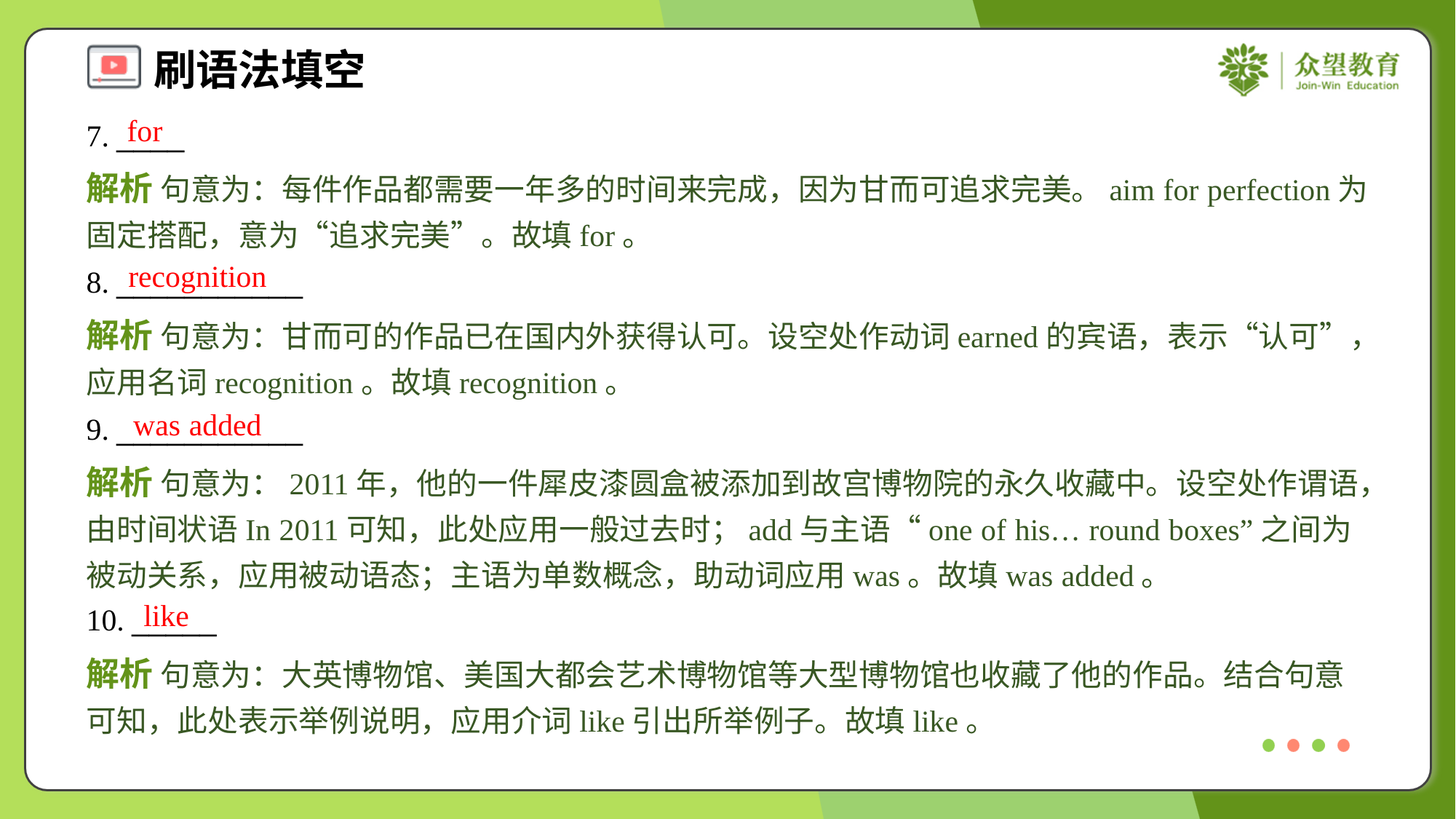

for
7. ____
解析 句意为：每件作品都需要一年多的时间来完成，因为甘而可追求完美。aim for perfection为固定搭配，意为“追求完美”。故填for。
recognition
8. ___________
解析 句意为：甘而可的作品已在国内外获得认可。设空处作动词earned的宾语，表示“认可”，应用名词recognition。故填recognition。
was added
9. ___________
解析 句意为：2011年，他的一件犀皮漆圆盒被添加到故宫博物院的永久收藏中。设空处作谓语，由时间状语In 2011可知，此处应用一般过去时；add与主语“one of his… round boxes”之间为被动关系，应用被动语态；主语为单数概念，助动词应用was。故填was added。
like
10. _____
解析 句意为：大英博物馆、美国大都会艺术博物馆等大型博物馆也收藏了他的作品。结合句意可知，此处表示举例说明，应用介词like引出所举例子。故填like。